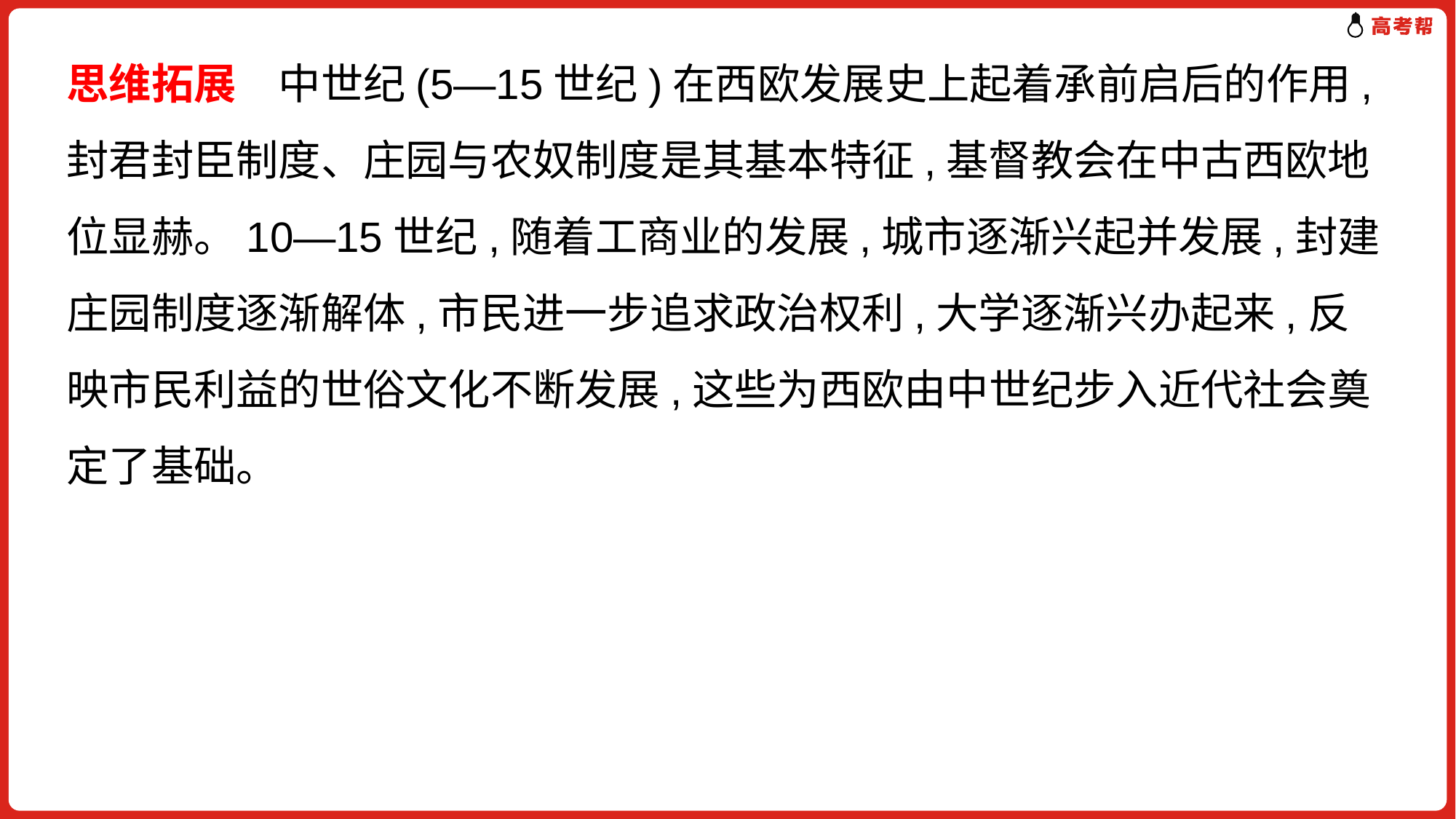

思维拓展　中世纪(5—15世纪)在西欧发展史上起着承前启后的作用,封君封臣制度、庄园与农奴制度是其基本特征,基督教会在中古西欧地位显赫。10—15世纪,随着工商业的发展,城市逐渐兴起并发展,封建庄园制度逐渐解体,市民进一步追求政治权利,大学逐渐兴办起来,反映市民利益的世俗文化不断发展,这些为西欧由中世纪步入近代社会奠定了基础。